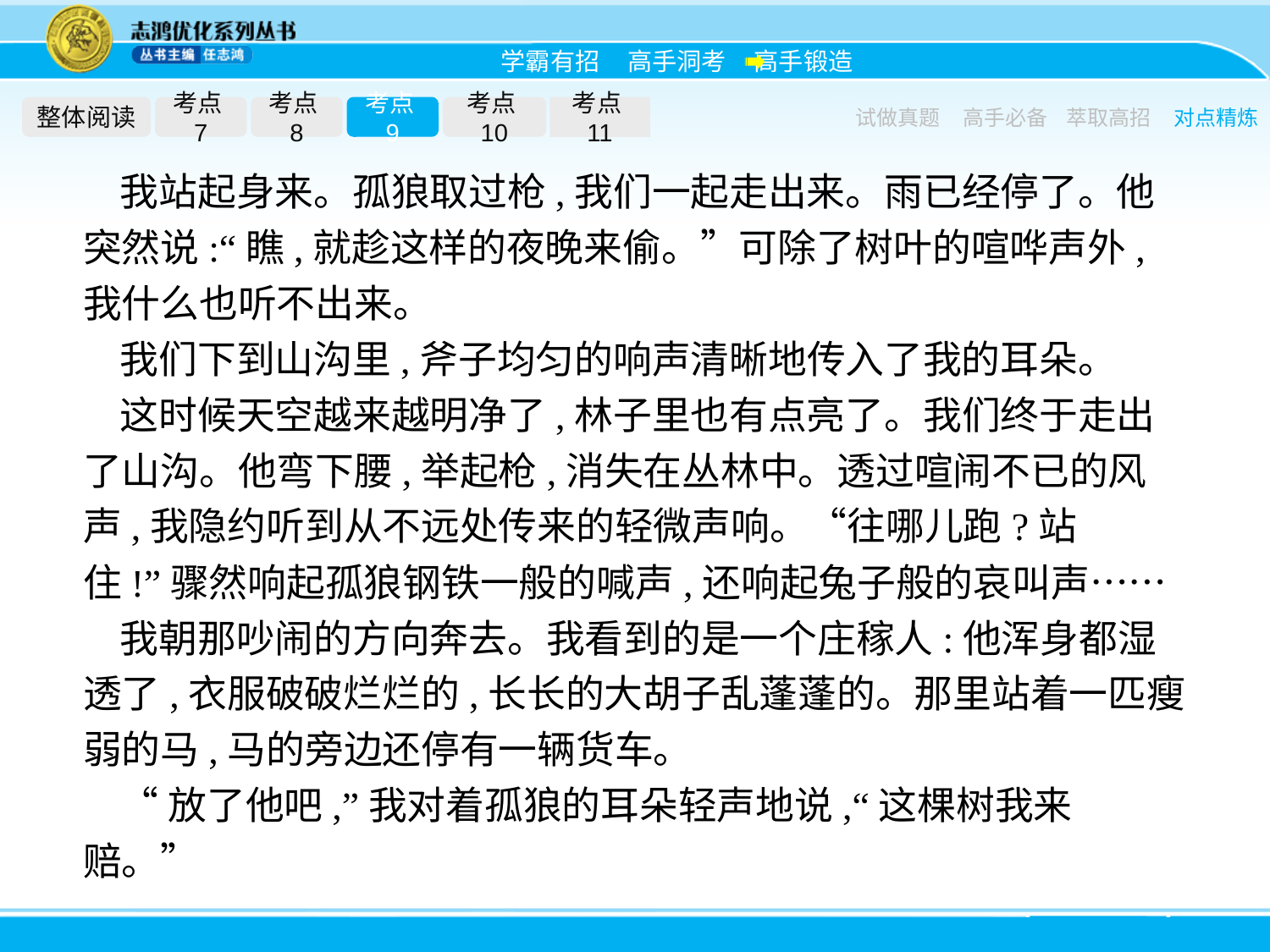

整体阅读
考点7
考点8
考点9
考点10
考点11
试做真题
高手必备
萃取高招
对点精炼
我站起身来。孤狼取过枪,我们一起走出来。雨已经停了。他突然说:“瞧,就趁这样的夜晚来偷。”可除了树叶的喧哗声外,我什么也听不出来。
我们下到山沟里,斧子均匀的响声清晰地传入了我的耳朵。
这时候天空越来越明净了,林子里也有点亮了。我们终于走出了山沟。他弯下腰,举起枪,消失在丛林中。透过喧闹不已的风声,我隐约听到从不远处传来的轻微声响。“往哪儿跑?站住!”骤然响起孤狼钢铁一般的喊声,还响起兔子般的哀叫声……
我朝那吵闹的方向奔去。我看到的是一个庄稼人:他浑身都湿透了,衣服破破烂烂的,长长的大胡子乱蓬蓬的。那里站着一匹瘦弱的马,马的旁边还停有一辆货车。
“放了他吧,”我对着孤狼的耳朵轻声地说,“这棵树我来赔。”